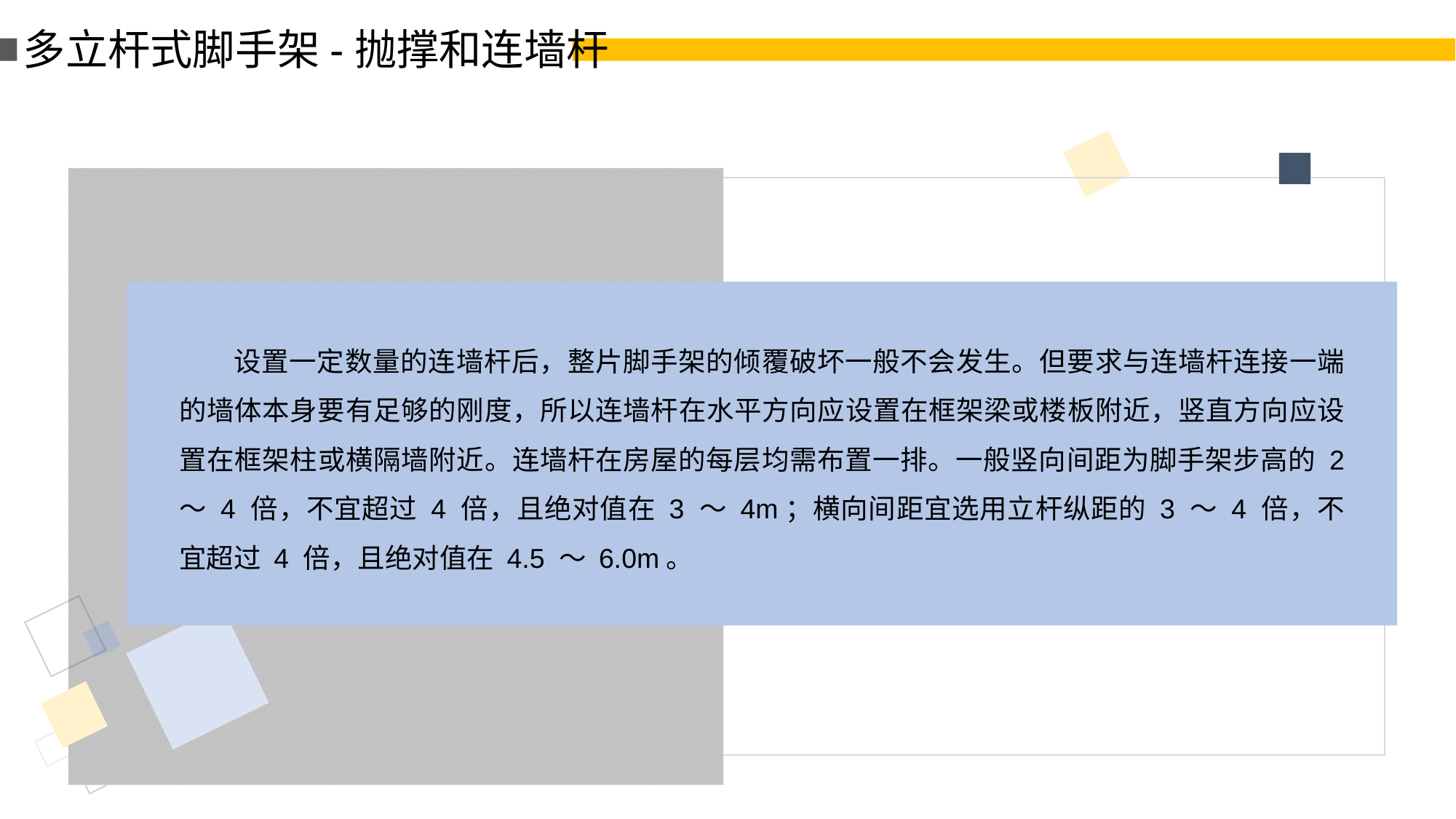

多立杆式脚手架-抛撑和连墙杆

设置一定数量的连墙杆后，整片脚手架的倾覆破坏一般不会发生。但要求与连墙杆连接一端的墙体本身要有足够的刚度，所以连墙杆在水平方向应设置在框架梁或楼板附近，竖直方向应设置在框架柱或横隔墙附近。连墙杆在房屋的每层均需布置一排。一般竖向间距为脚手架步高的 2 ～ 4 倍，不宜超过 4 倍，且绝对值在 3 ～ 4m；横向间距宜选用立杆纵距的 3 ～ 4 倍，不宜超过 4 倍，且绝对值在 4.5 ～ 6.0m。